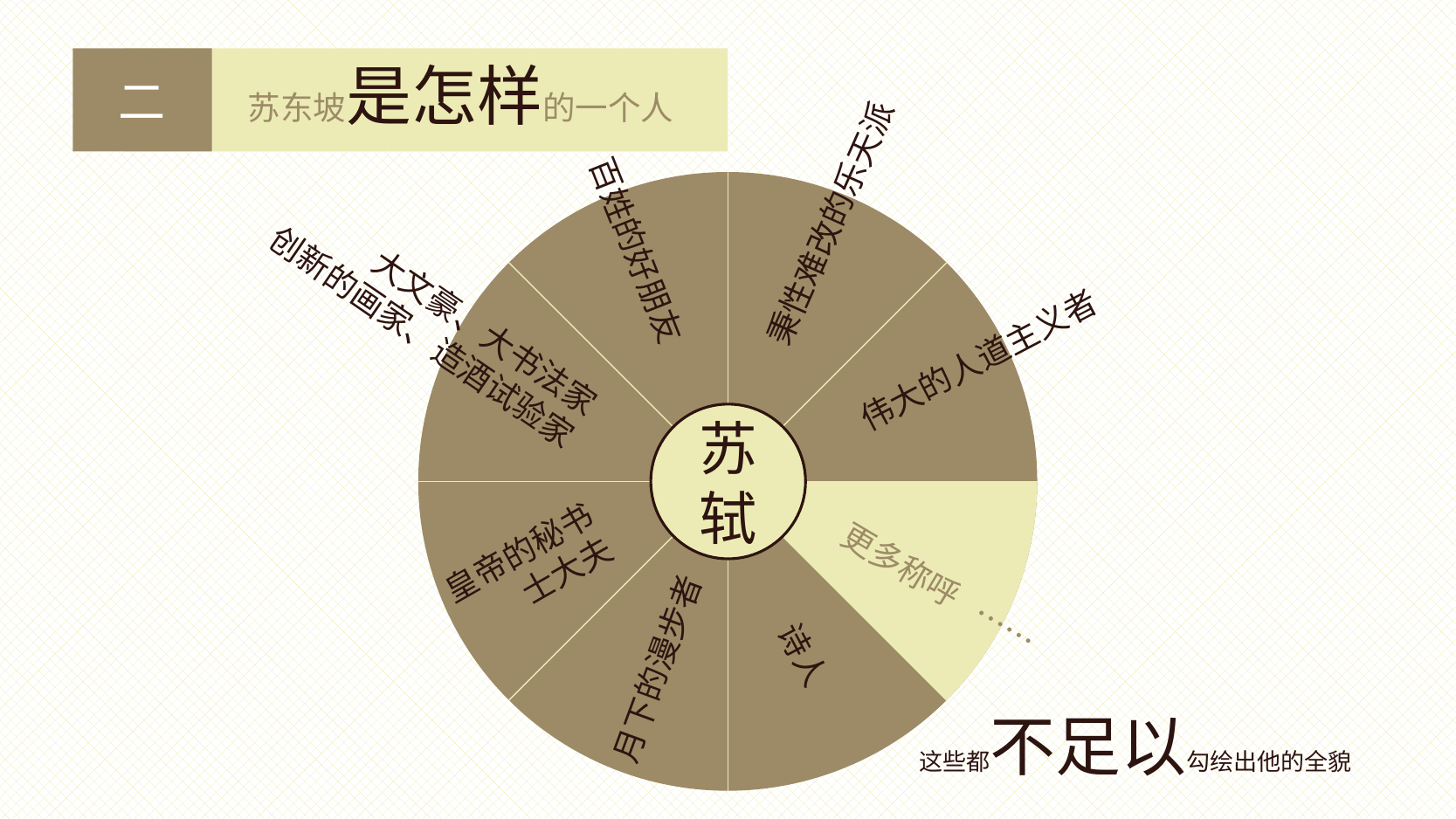

二

苏东坡是怎样的一个人
大文豪、大书法家
创新的画家、造酒试验家

秉性难改的乐天派
百姓的好朋友
伟大的人道主义者
苏轼
皇帝的秘书
士大夫
更多称呼   ……
诗人
月下的漫步者
这些都不足以勾绘出他的全貌